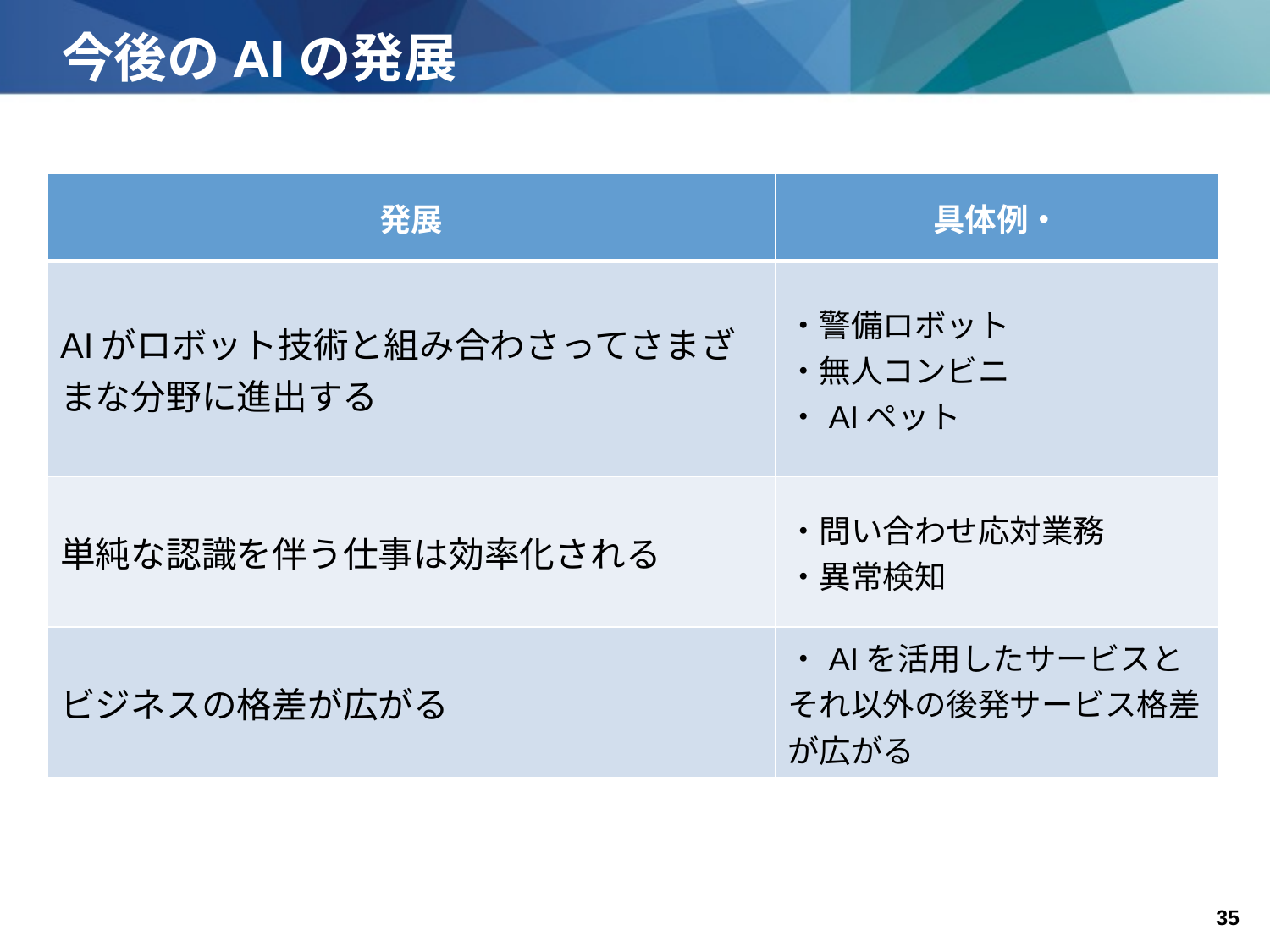

# 今後のAIの発展
| 発展 | 具体例・ |
| --- | --- |
| AIがロボット技術と組み合わさってさまざまな分野に進出する | ・警備ロボット ・無人コンビニ ・AIペット |
| 単純な認識を伴う仕事は効率化される | ・問い合わせ応対業務 ・異常検知 |
| ビジネスの格差が広がる | ・AIを活用したサービスとそれ以外の後発サービス格差が広がる |